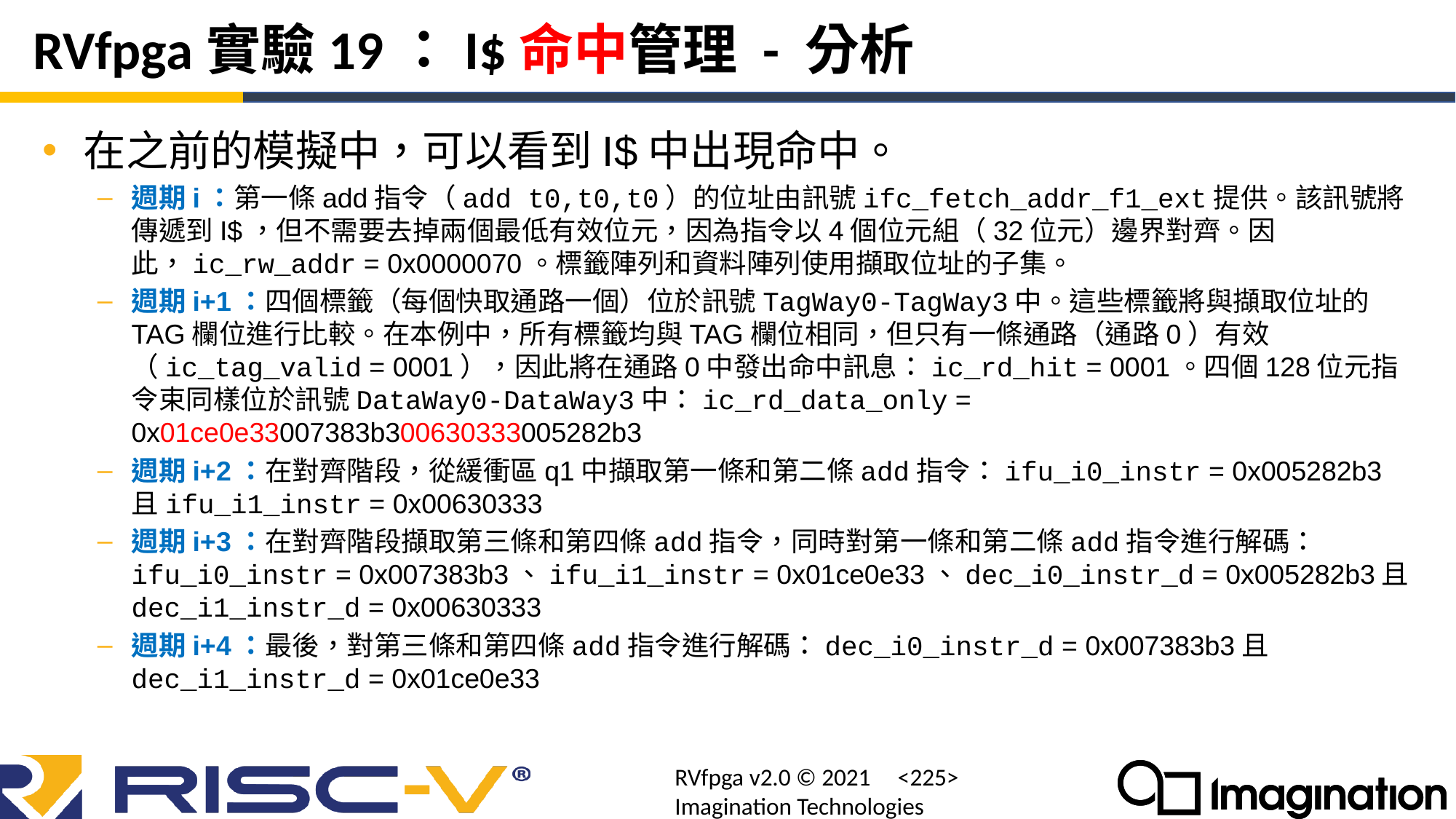

# RVfpga實驗19：I$命中管理 - 分析
在之前的模擬中，可以看到I$中出現命中。
週期i：第一條add指令（add t0,t0,t0）的位址由訊號ifc_fetch_addr_f1_ext提供。該訊號將傳遞到I$，但不需要去掉兩個最低有效位元，因為指令以4個位元組（32位元）邊界對齊。因此，ic_rw_addr = 0x0000070。標籤陣列和資料陣列使用擷取位址的子集。
週期i+1：四個標籤（每個快取通路一個）位於訊號TagWay0-TagWay3中。這些標籤將與擷取位址的TAG欄位進行比較。在本例中，所有標籤均與TAG欄位相同，但只有一條通路（通路0）有效（ic_tag_valid = 0001），因此將在通路0中發出命中訊息：ic_rd_hit = 0001。四個128位元指令束同樣位於訊號DataWay0-DataWay3中：ic_rd_data_only = 0x01ce0e33007383b300630333005282b3
週期i+2：在對齊階段，從緩衝區q1中擷取第一條和第二條add指令：ifu_i0_instr = 0x005282b3且ifu_i1_instr = 0x00630333
週期i+3：在對齊階段擷取第三條和第四條add指令，同時對第一條和第二條add指令進行解碼：ifu_i0_instr = 0x007383b3、ifu_i1_instr = 0x01ce0e33、dec_i0_instr_d = 0x005282b3且dec_i1_instr_d = 0x00630333
週期i+4：最後，對第三條和第四條add指令進行解碼：dec_i0_instr_d = 0x007383b3且dec_i1_instr_d = 0x01ce0e33